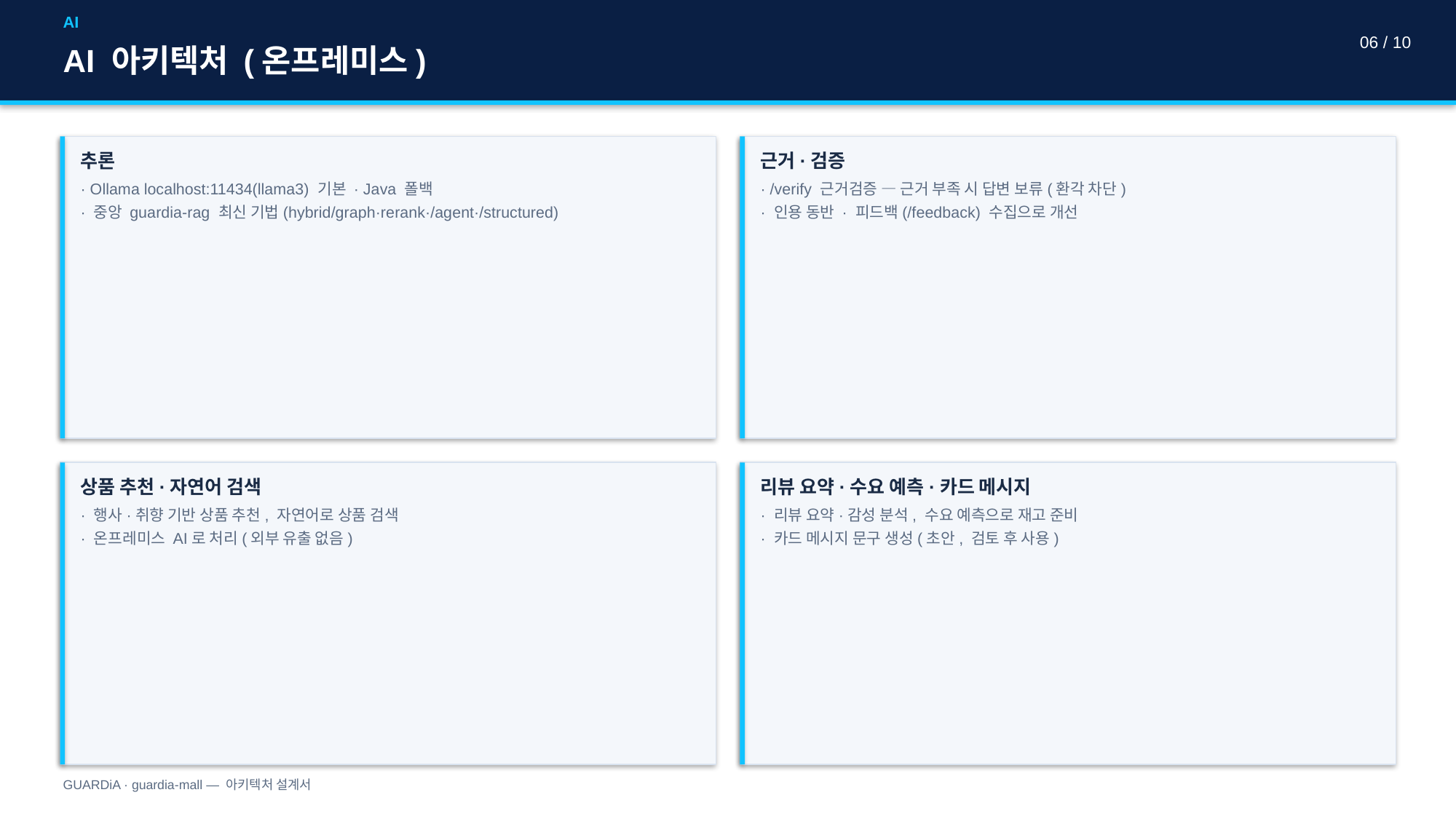

AI
06 / 10
AI 아키텍처 (온프레미스)

추론
· Ollama localhost:11434(llama3) 기본 · Java 폴백
· 중앙 guardia-rag 최신 기법(hybrid/graph·rerank·/agent·/structured)
근거·검증
· /verify 근거검증 — 근거 부족 시 답변 보류(환각 차단)
· 인용 동반 · 피드백(/feedback) 수집으로 개선

상품 추천·자연어 검색
· 행사·취향 기반 상품 추천, 자연어로 상품 검색
· 온프레미스 AI로 처리(외부 유출 없음)
리뷰 요약·수요 예측·카드 메시지
· 리뷰 요약·감성 분석, 수요 예측으로 재고 준비
· 카드 메시지 문구 생성(초안, 검토 후 사용)
GUARDiA · guardia-mall — 아키텍처 설계서